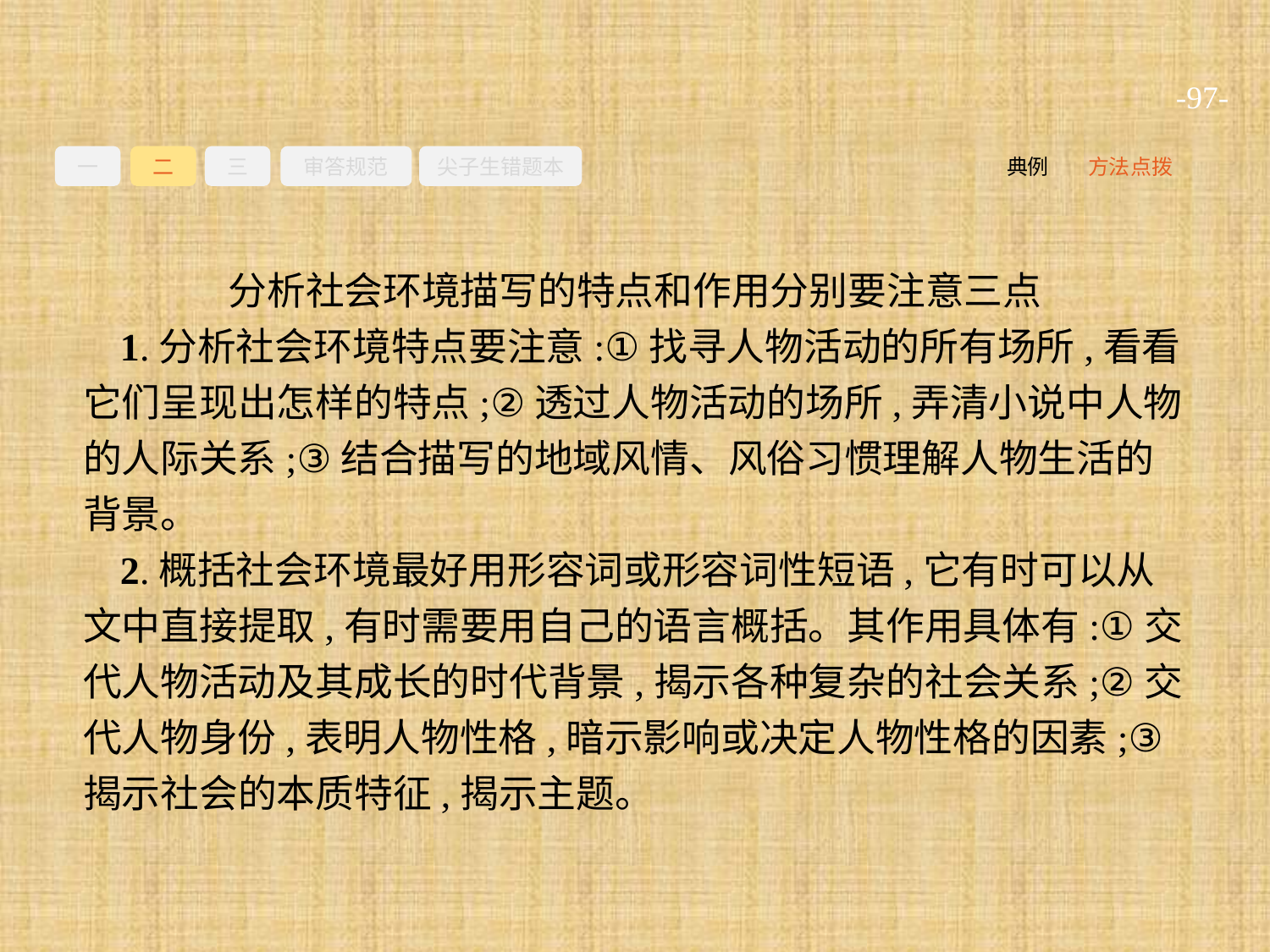

-97-
一
二
三
审答规范
尖子生错题本
典例
方法点拨
分析社会环境描写的特点和作用分别要注意三点
1.分析社会环境特点要注意:①找寻人物活动的所有场所,看看它们呈现出怎样的特点;②透过人物活动的场所,弄清小说中人物的人际关系;③结合描写的地域风情、风俗习惯理解人物生活的背景。
2.概括社会环境最好用形容词或形容词性短语,它有时可以从文中直接提取,有时需要用自己的语言概括。其作用具体有:①交代人物活动及其成长的时代背景,揭示各种复杂的社会关系;②交代人物身份,表明人物性格,暗示影响或决定人物性格的因素;③揭示社会的本质特征,揭示主题。